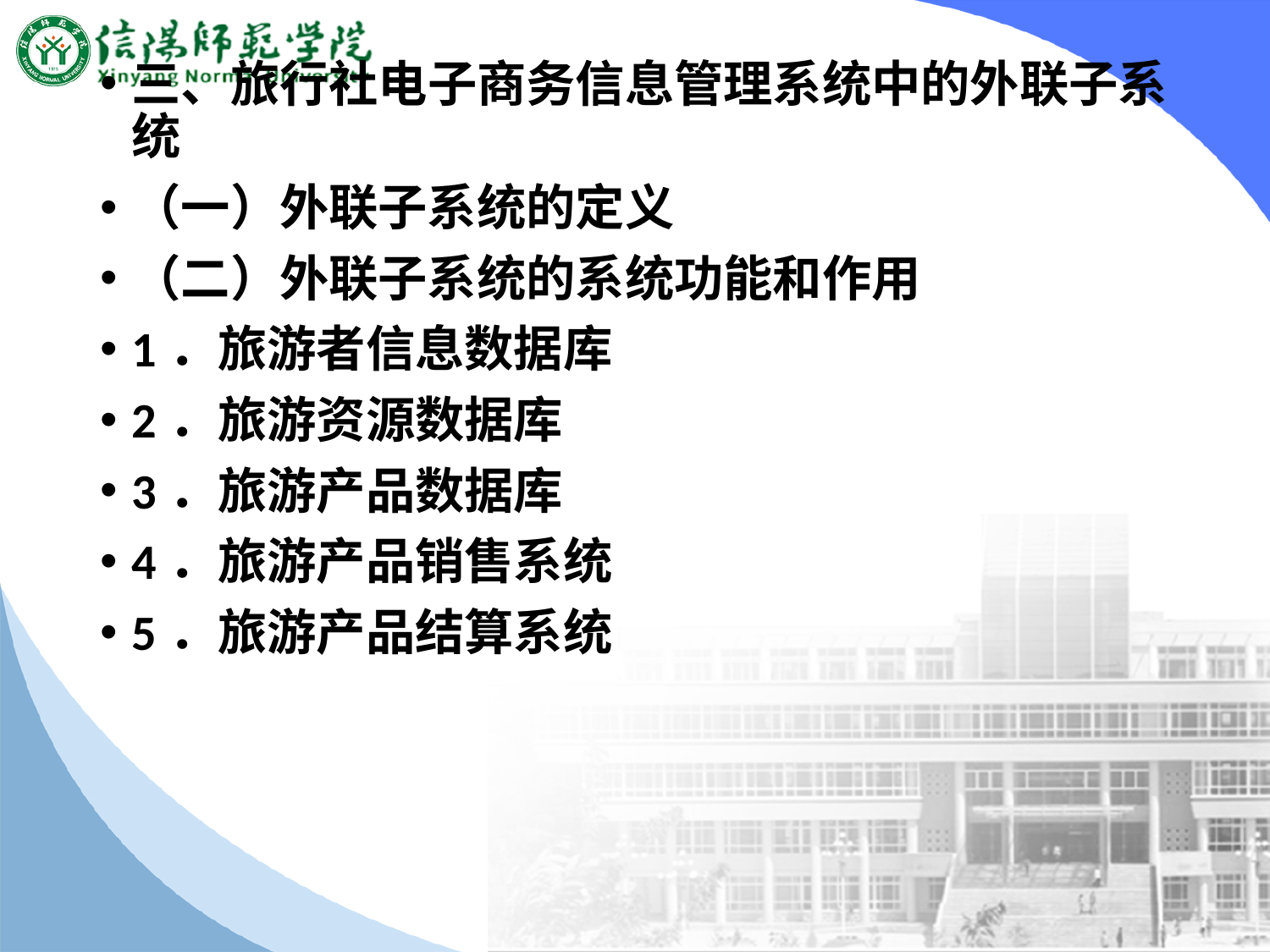

#
三、旅行社电子商务信息管理系统中的外联子系统
（一）外联子系统的定义
（二）外联子系统的系统功能和作用
1．旅游者信息数据库
2．旅游资源数据库
3．旅游产品数据库
4．旅游产品销售系统
5．旅游产品结算系统